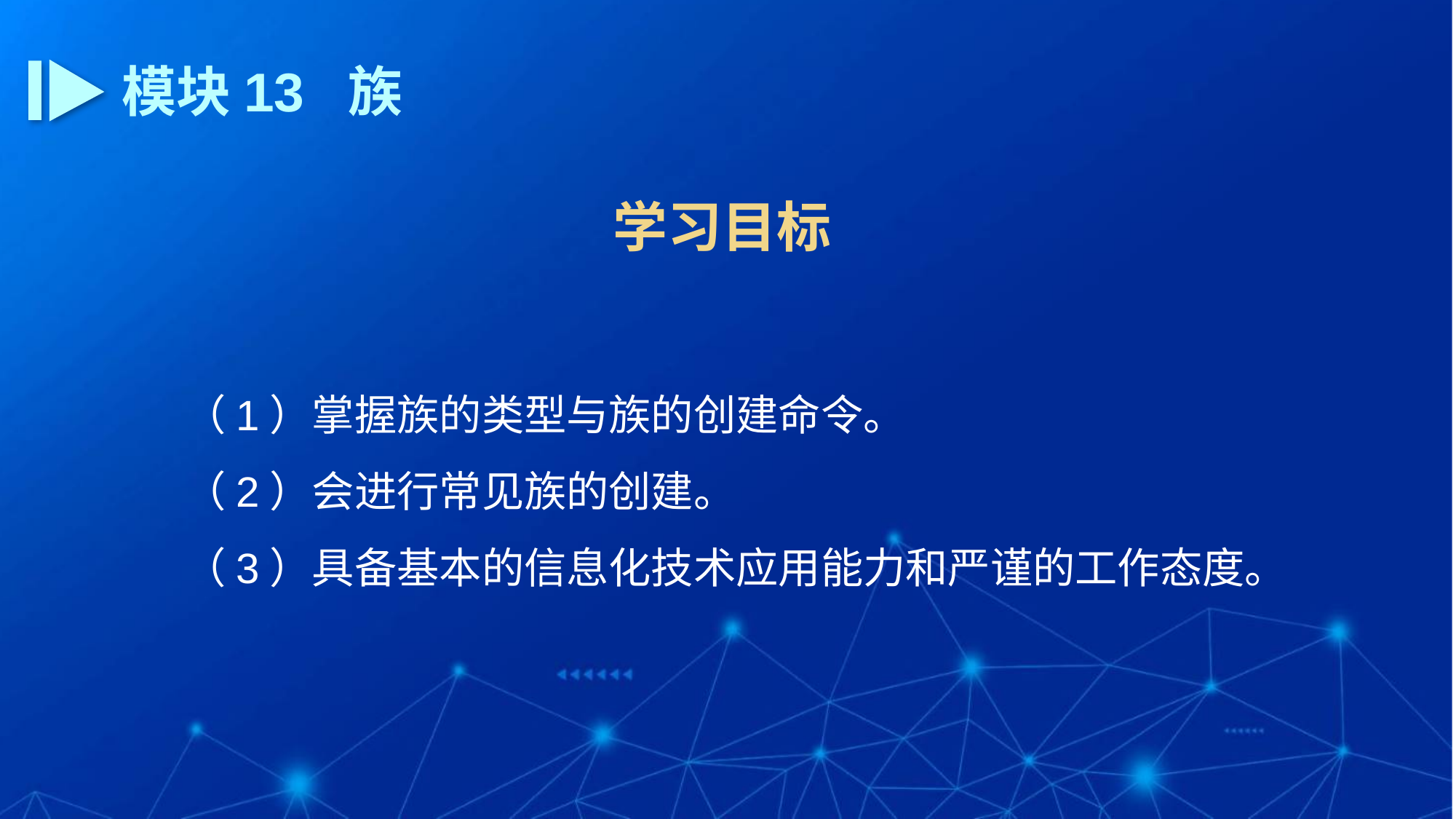

模块13  族

学习目标
（1）掌握族的类型与族的创建命令。
（2）会进行常见族的创建。
（3）具备基本的信息化技术应用能力和严谨的工作态度。